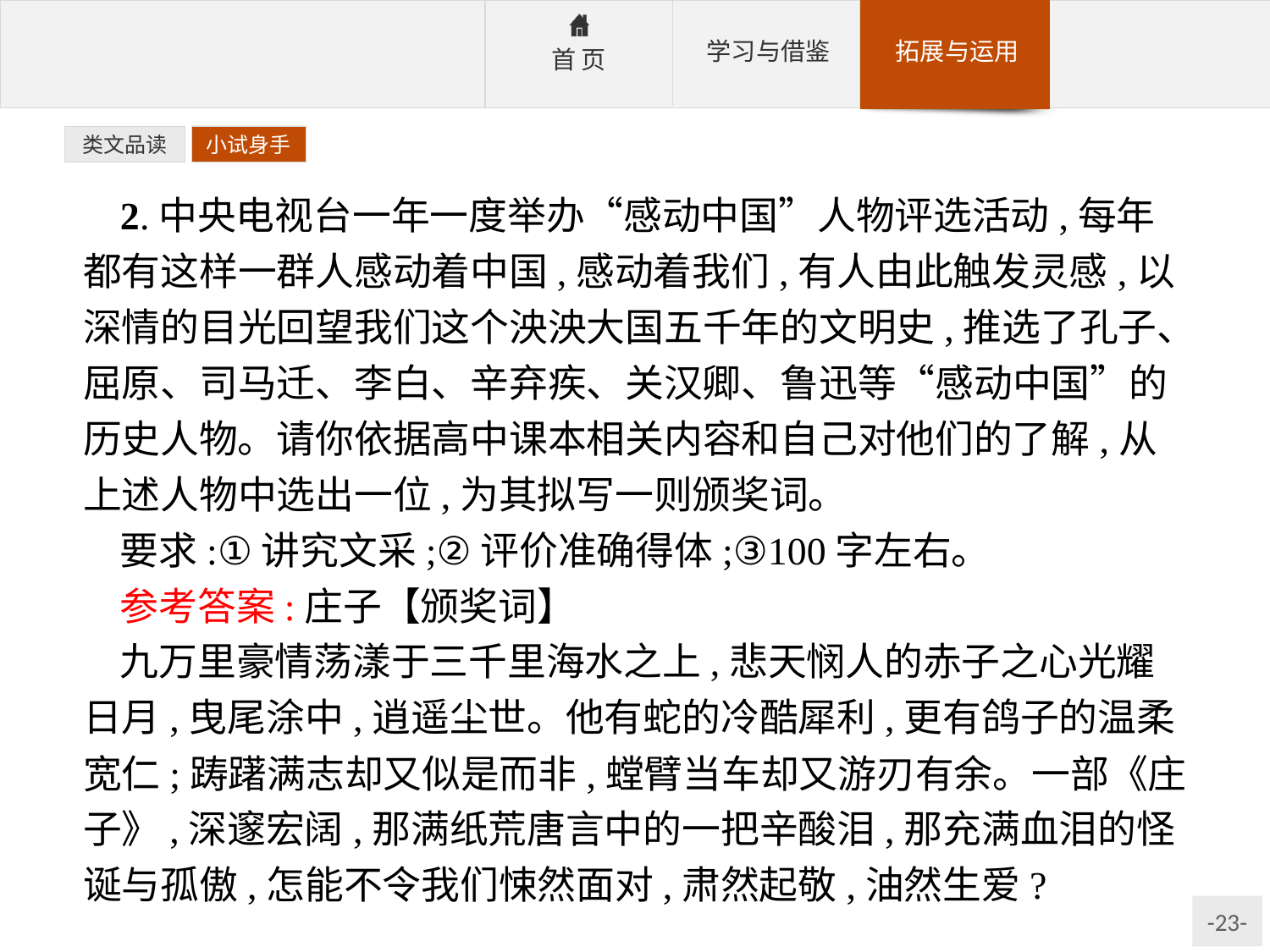

类文品读
小试身手
2.中央电视台一年一度举办“感动中国”人物评选活动,每年都有这样一群人感动着中国,感动着我们,有人由此触发灵感,以深情的目光回望我们这个泱泱大国五千年的文明史,推选了孔子、屈原、司马迁、李白、辛弃疾、关汉卿、鲁迅等“感动中国”的历史人物。请你依据高中课本相关内容和自己对他们的了解,从上述人物中选出一位,为其拟写一则颁奖词。
要求:①讲究文采;②评价准确得体;③100字左右。
参考答案:庄子【颁奖词】
九万里豪情荡漾于三千里海水之上,悲天悯人的赤子之心光耀日月,曳尾涂中,逍遥尘世。他有蛇的冷酷犀利,更有鸽子的温柔宽仁;踌躇满志却又似是而非,螳臂当车却又游刃有余。一部《庄子》,深邃宏阔,那满纸荒唐言中的一把辛酸泪,那充满血泪的怪诞与孤傲,怎能不令我们悚然面对,肃然起敬,油然生爱?